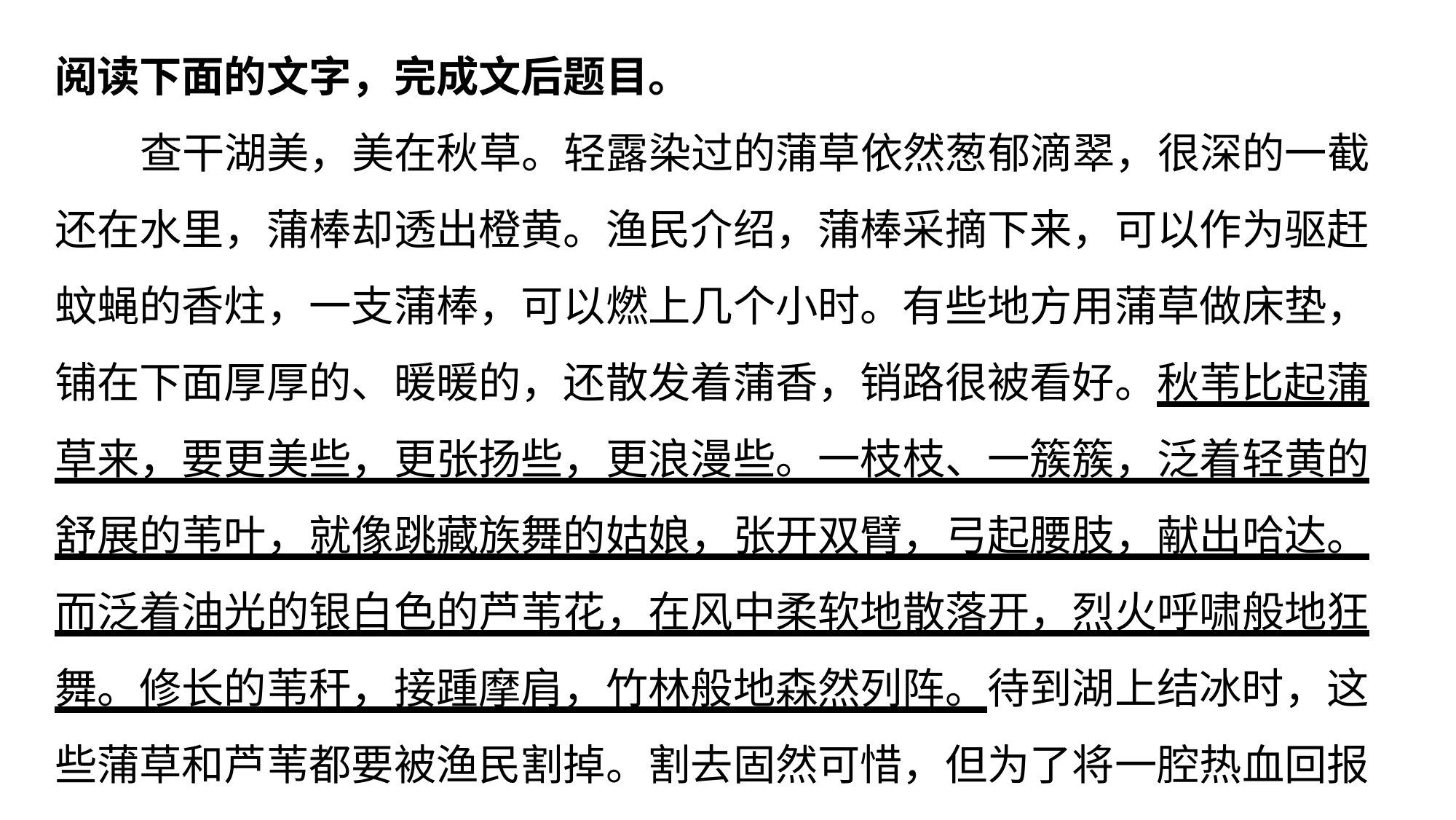

阅读下面的文字，完成文后题目。
查干湖美，美在秋草。轻露染过的蒲草依然葱郁滴翠，很深的一截还在水里，蒲棒却透出橙黄。渔民介绍，蒲棒采摘下来，可以作为驱赶蚊蝇的香炷，一支蒲棒，可以燃上几个小时。有些地方用蒲草做床垫，铺在下面厚厚的、暖暖的，还散发着蒲香，销路很被看好。秋苇比起蒲草来，要更美些，更张扬些，更浪漫些。一枝枝、一簇簇，泛着轻黄的舒展的苇叶，就像跳藏族舞的姑娘，张开双臂，弓起腰肢，献出哈达。而泛着油光的银白色的芦苇花，在风中柔软地散落开，烈火呼啸般地狂舞。修长的苇秆，接踵摩肩，竹林般地森然列阵。待到湖上结冰时，这些蒲草和芦苇都要被渔民割掉。割去固然可惜，但为了将一腔热血回报